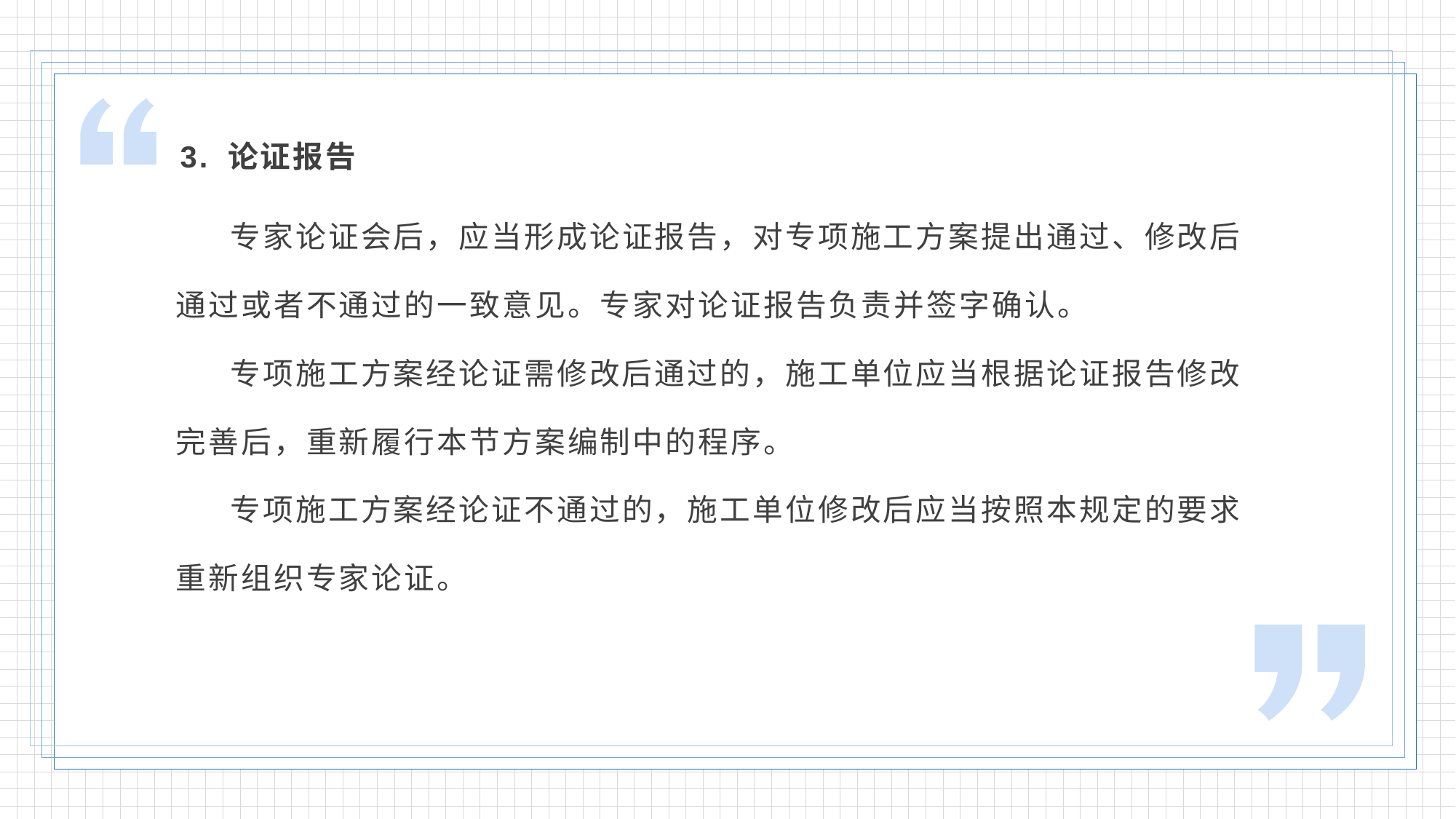

3. 论证报告

专家论证会后，应当形成论证报告，对专项施工方案提出通过、修改后通过或者不通过的一致意见。专家对论证报告负责并签字确认。
专项施工方案经论证需修改后通过的，施工单位应当根据论证报告修改完善后，重新履行本节方案编制中的程序。
专项施工方案经论证不通过的，施工单位修改后应当按照本规定的要求重新组织专家论证。